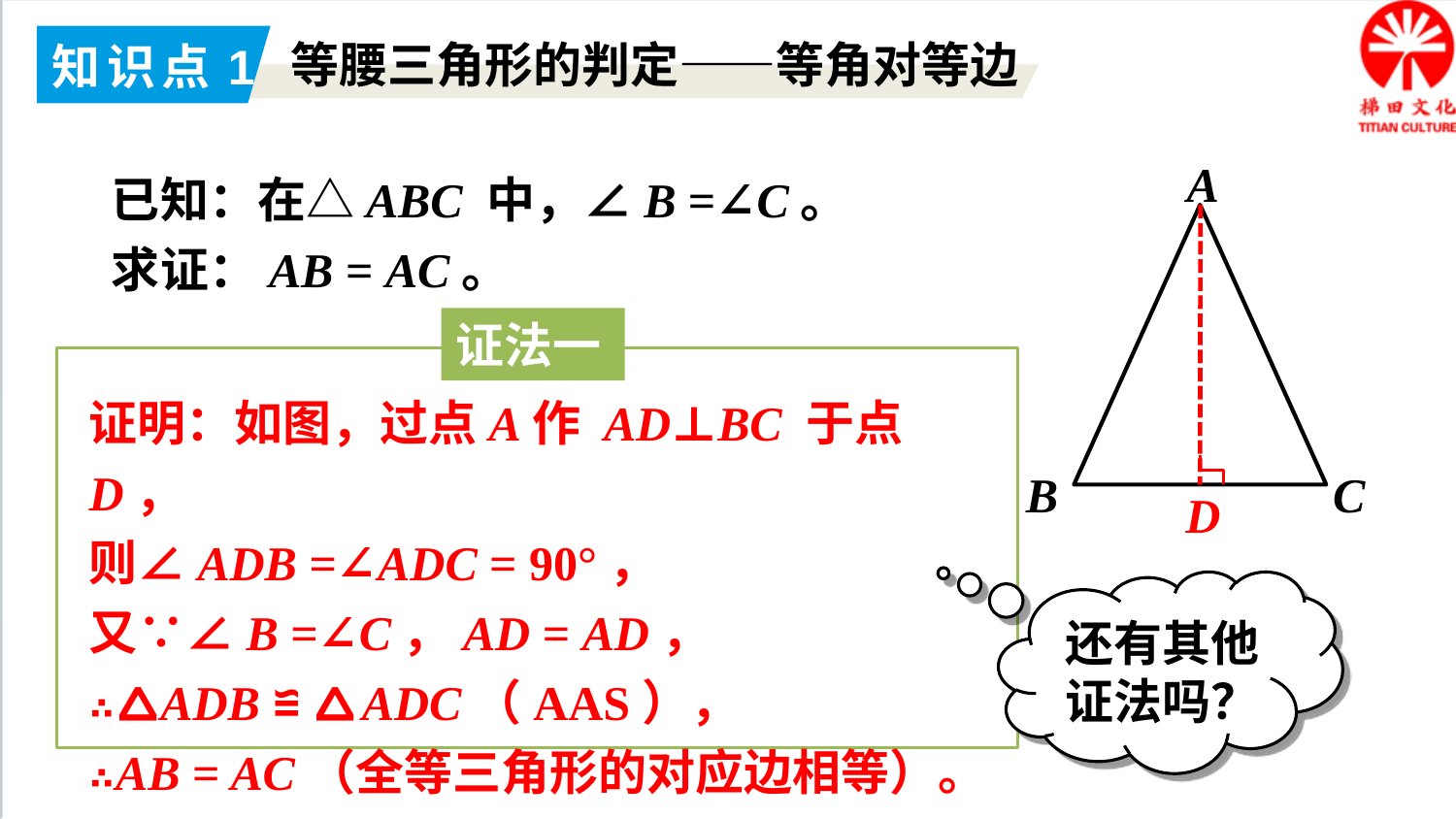

知识点1

等腰三角形的判定——等角对等边
A

C
B
已知：在△ABC 中，∠B =∠C。
求证：AB = AC。
D
证法一

证明：如图，过点A作 AD⊥BC 于点 D，
则∠ADB =∠ADC = 90°，
又∵∠B =∠C，AD = AD，
∴△ADB ≌ △ADC（AAS），
∴AB = AC（全等三角形的对应边相等）。

还有其他证法吗？